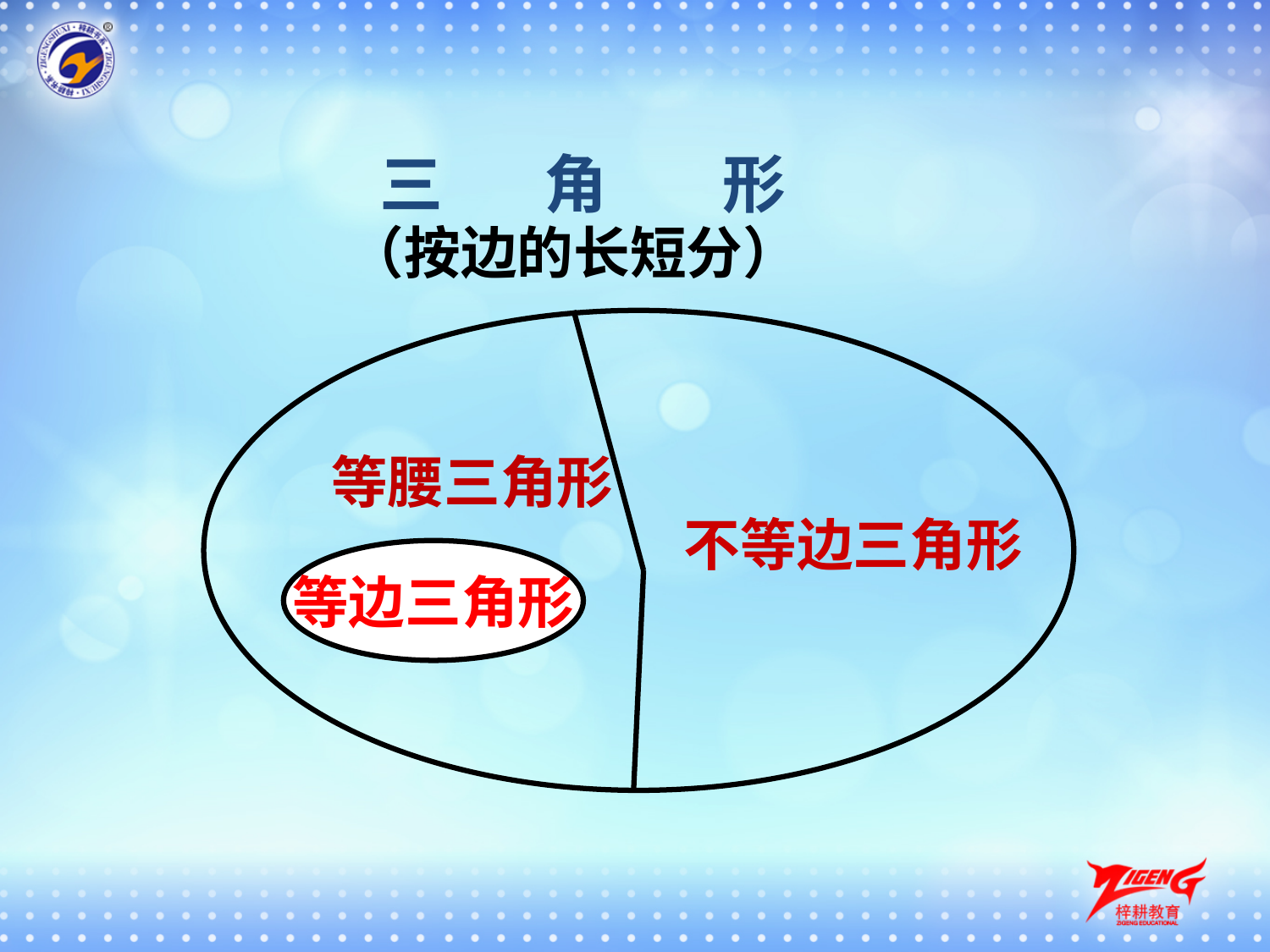

三       角        形
（按边的长短分）

等腰三角形
不等边三角形
等边三角形